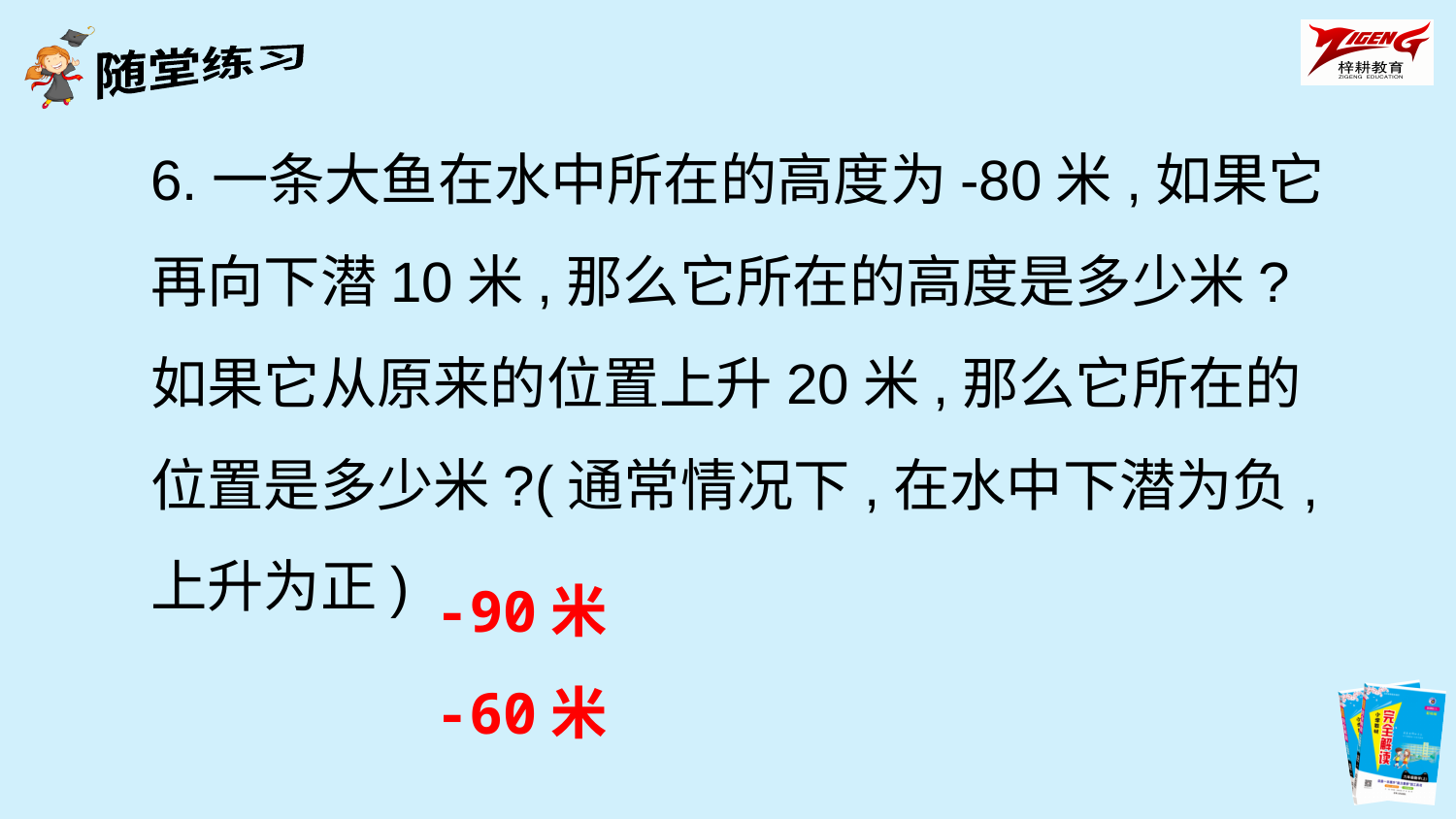

6.一条大鱼在水中所在的高度为-80米,如果它再向下潜10米,那么它所在的高度是多少米?如果它从原来的位置上升20米,那么它所在的位置是多少米?(通常情况下,在水中下潜为负,上升为正)
-90米
-60米